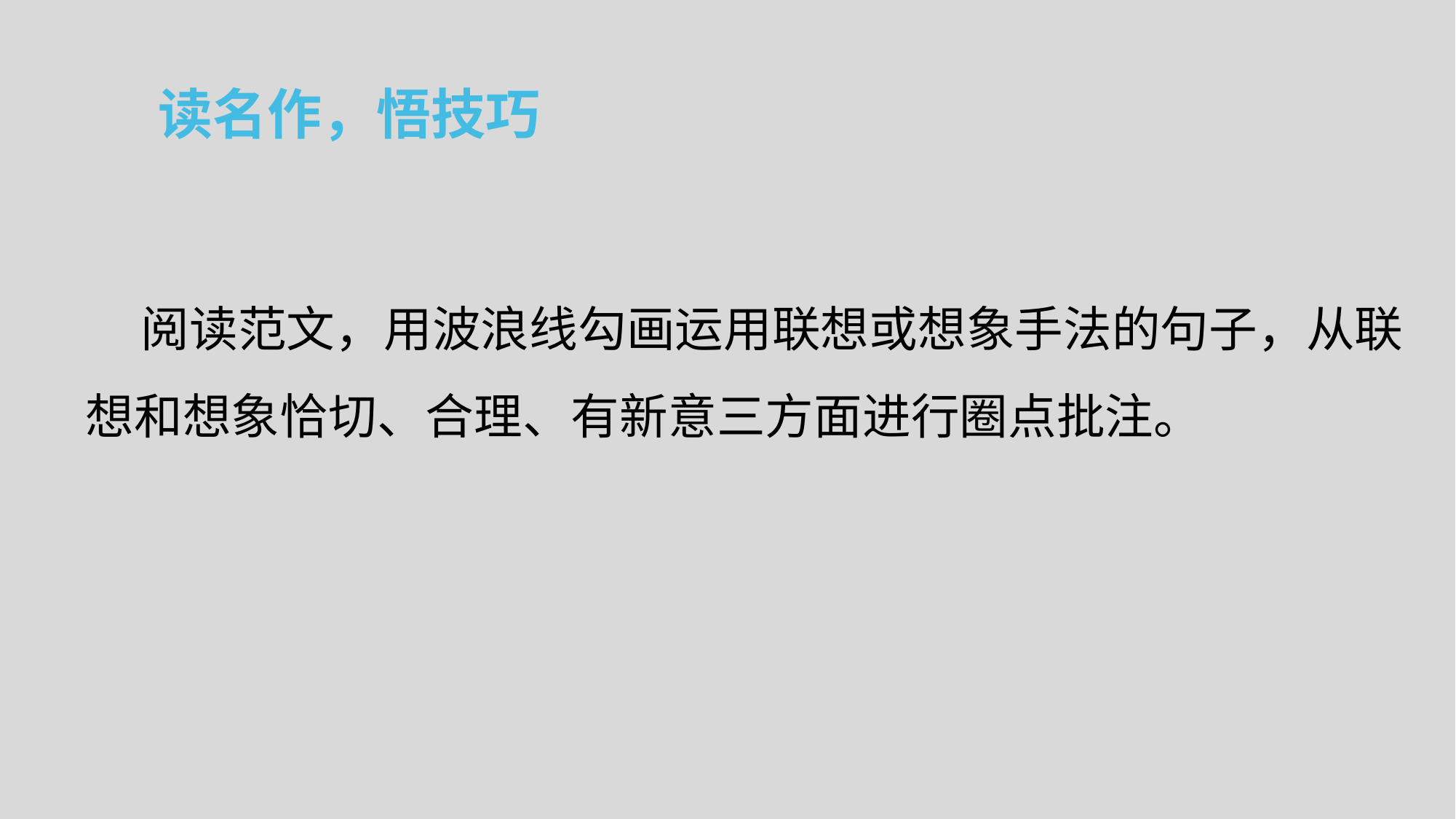

读名作，悟技巧
    阅读范文，用波浪线勾画运用联想或想象手法的句子，从联想和想象恰切、合理、有新意三方面进行圈点批注。